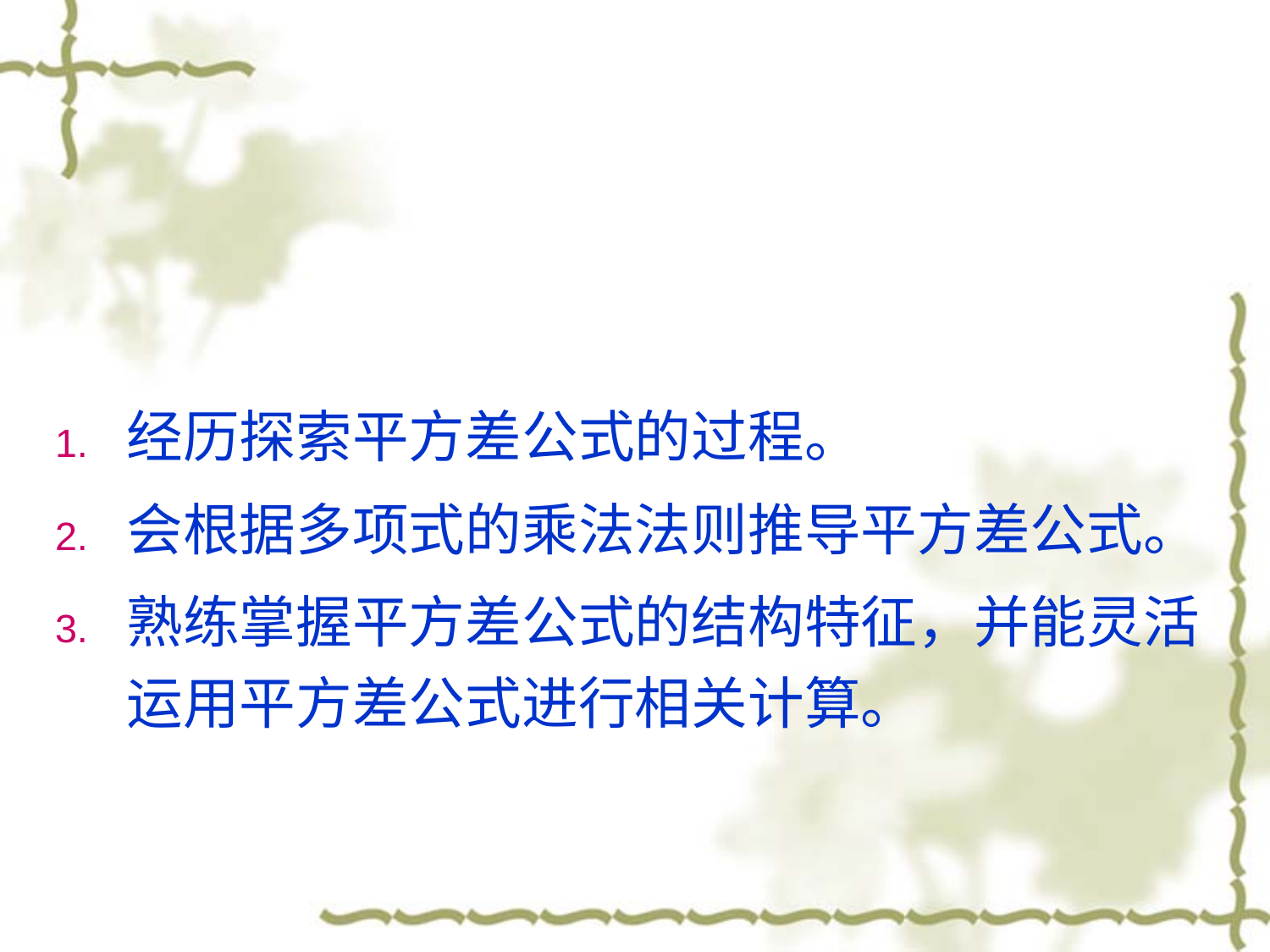

经历探索平方差公式的过程。
会根据多项式的乘法法则推导平方差公式。
熟练掌握平方差公式的结构特征，并能灵活运用平方差公式进行相关计算。